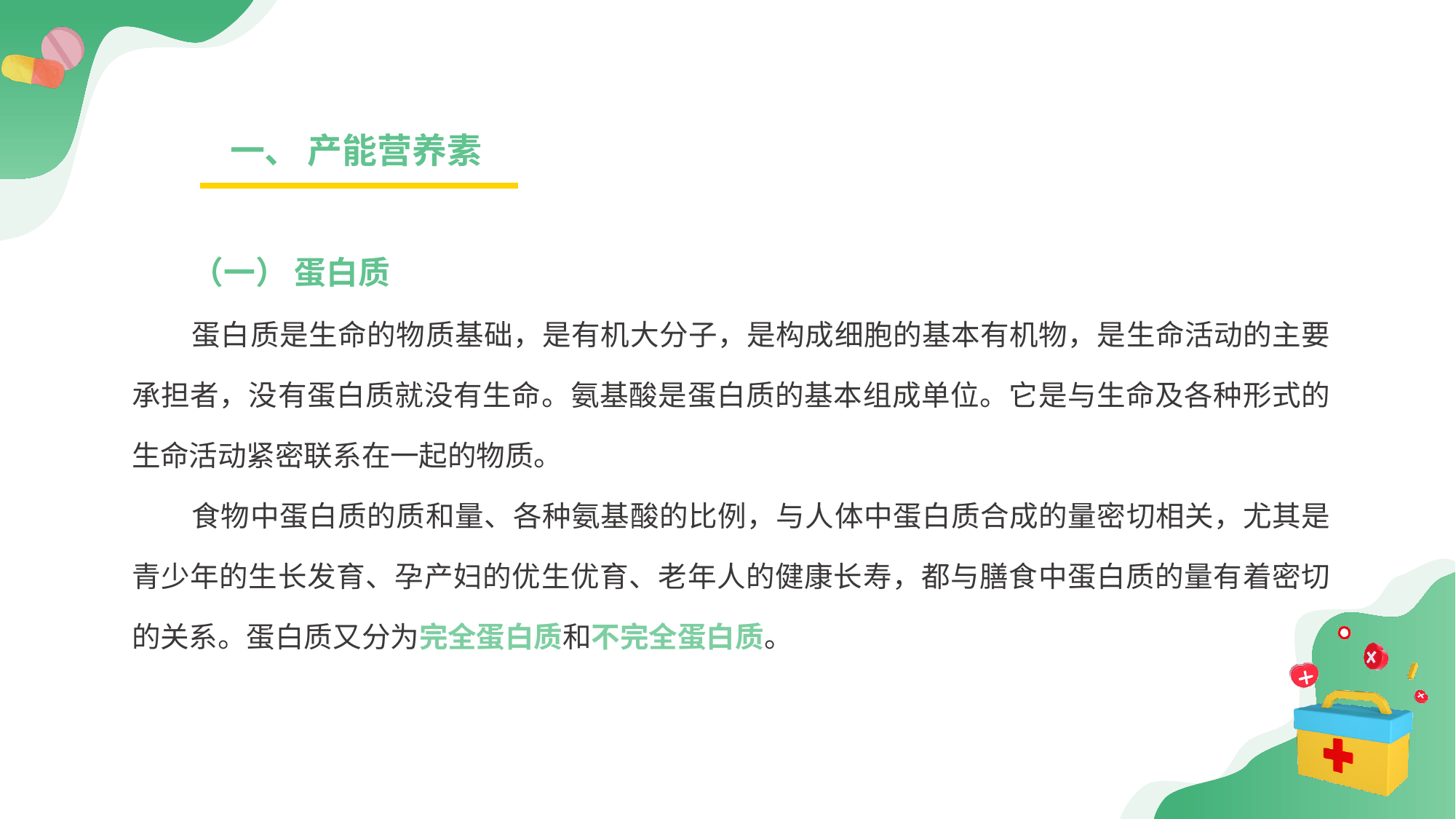

一、 产能营养素
（一） 蛋白质
蛋白质是生命的物质基础，是有机大分子，是构成细胞的基本有机物，是生命活动的主要承担者，没有蛋白质就没有生命。氨基酸是蛋白质的基本组成单位。它是与生命及各种形式的生命活动紧密联系在一起的物质。
食物中蛋白质的质和量、各种氨基酸的比例，与人体中蛋白质合成的量密切相关，尤其是青少年的生长发育、孕产妇的优生优育、老年人的健康长寿，都与膳食中蛋白质的量有着密切的关系。蛋白质又分为完全蛋白质和不完全蛋白质。